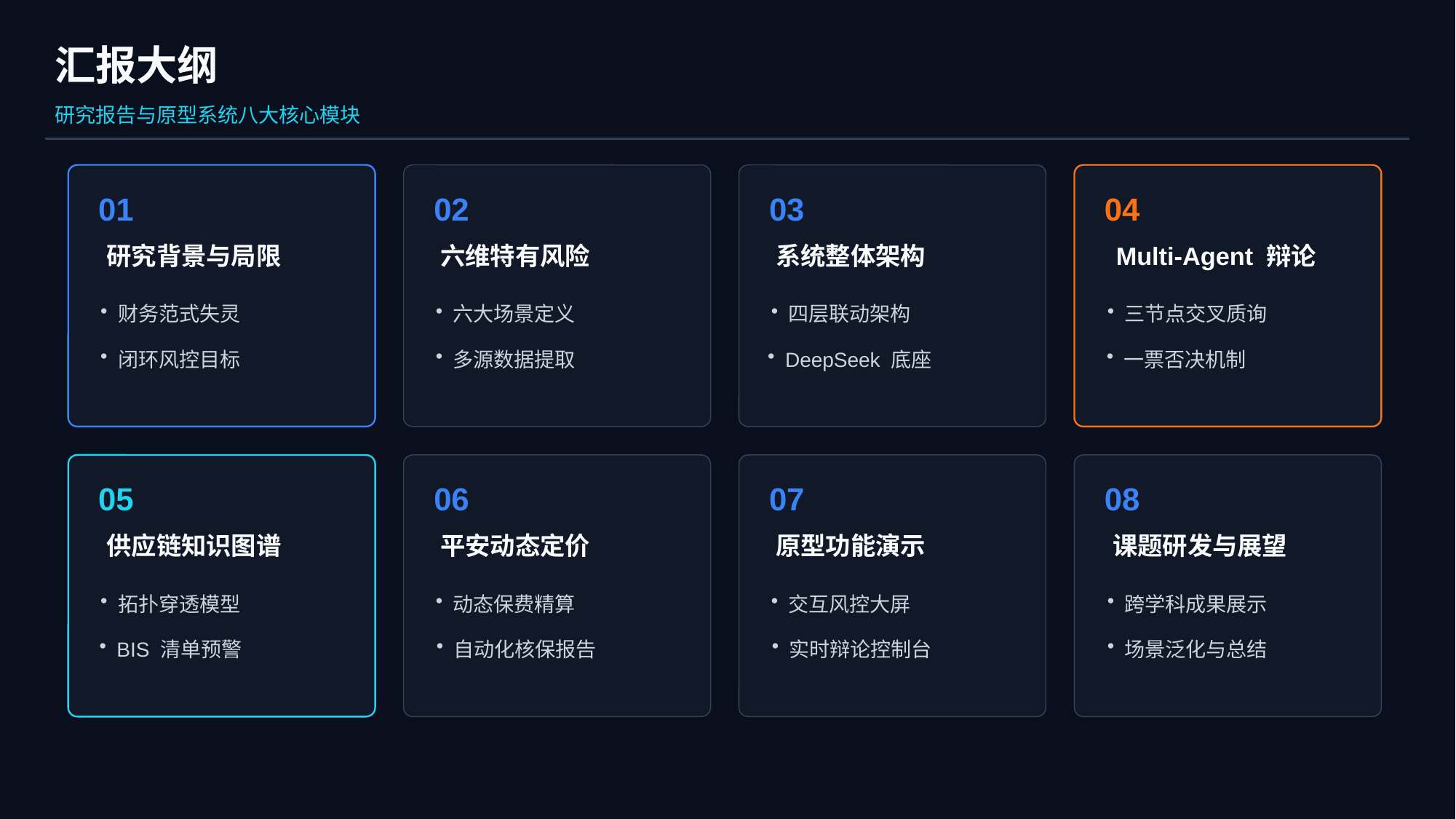

汇报大纲
研究报告与原型系统八大核心模块

01
02
03
04
研究背景与局限
六维特有风险
系统整体架构
Multi-Agent 辩论
财务范式失灵
六大场景定义
四层联动架构
三节点交叉质询
闭环风控目标
多源数据提取
DeepSeek 底座
一票否决机制

05
06
07
08
供应链知识图谱
平安动态定价
原型功能演示
课题研发与展望
拓扑穿透模型
动态保费精算
交互风控大屏
跨学科成果展示
BIS 清单预警
自动化核保报告
实时辩论控制台
场景泛化与总结